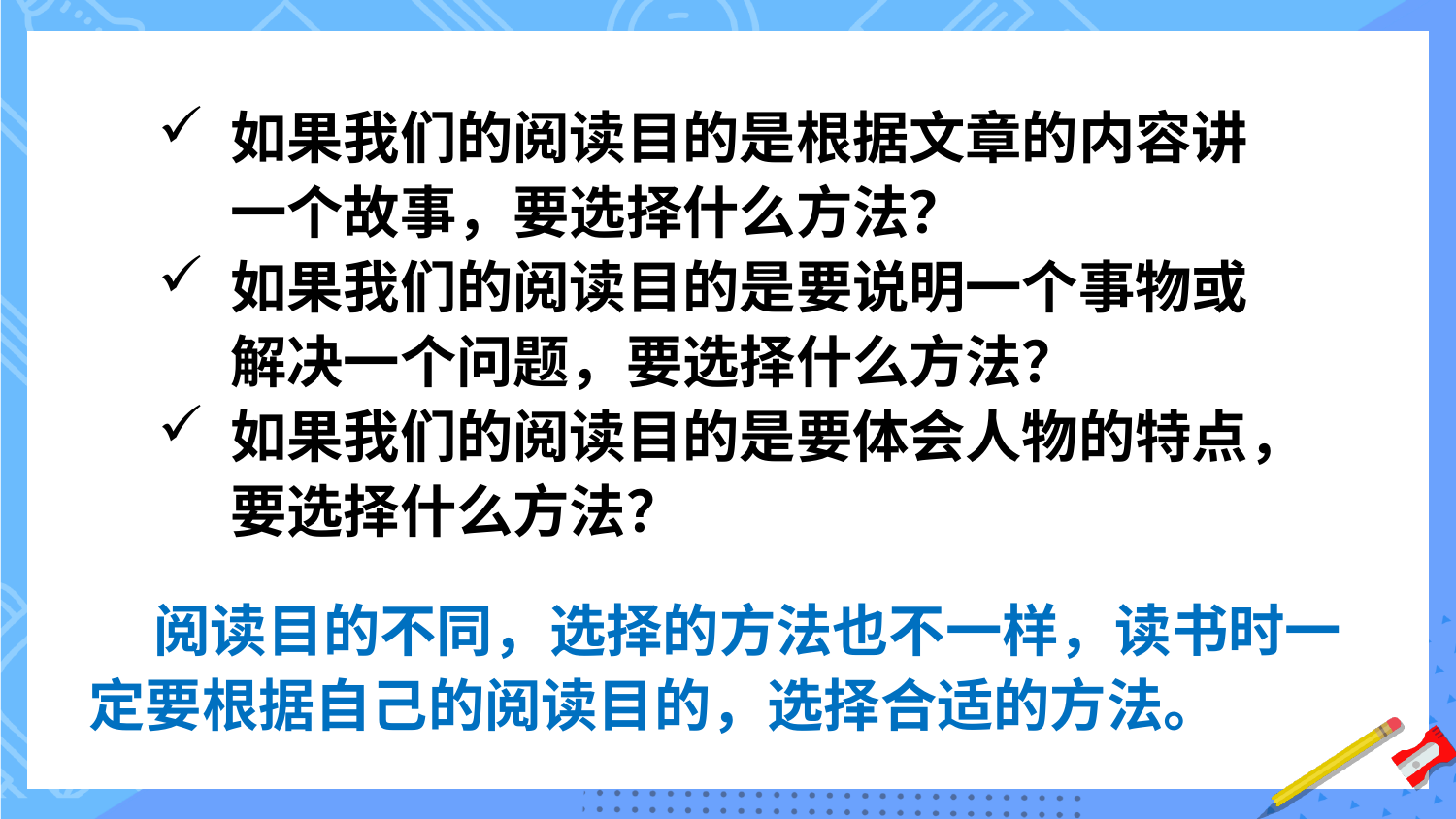

如果我们的阅读目的是根据文章的内容讲一个故事，要选择什么方法？
如果我们的阅读目的是要说明一个事物或解决一个问题，要选择什么方法？
如果我们的阅读目的是要体会人物的特点，要选择什么方法？
    阅读目的不同，选择的方法也不一样，读书时一定要根据自己的阅读目的，选择合适的方法。